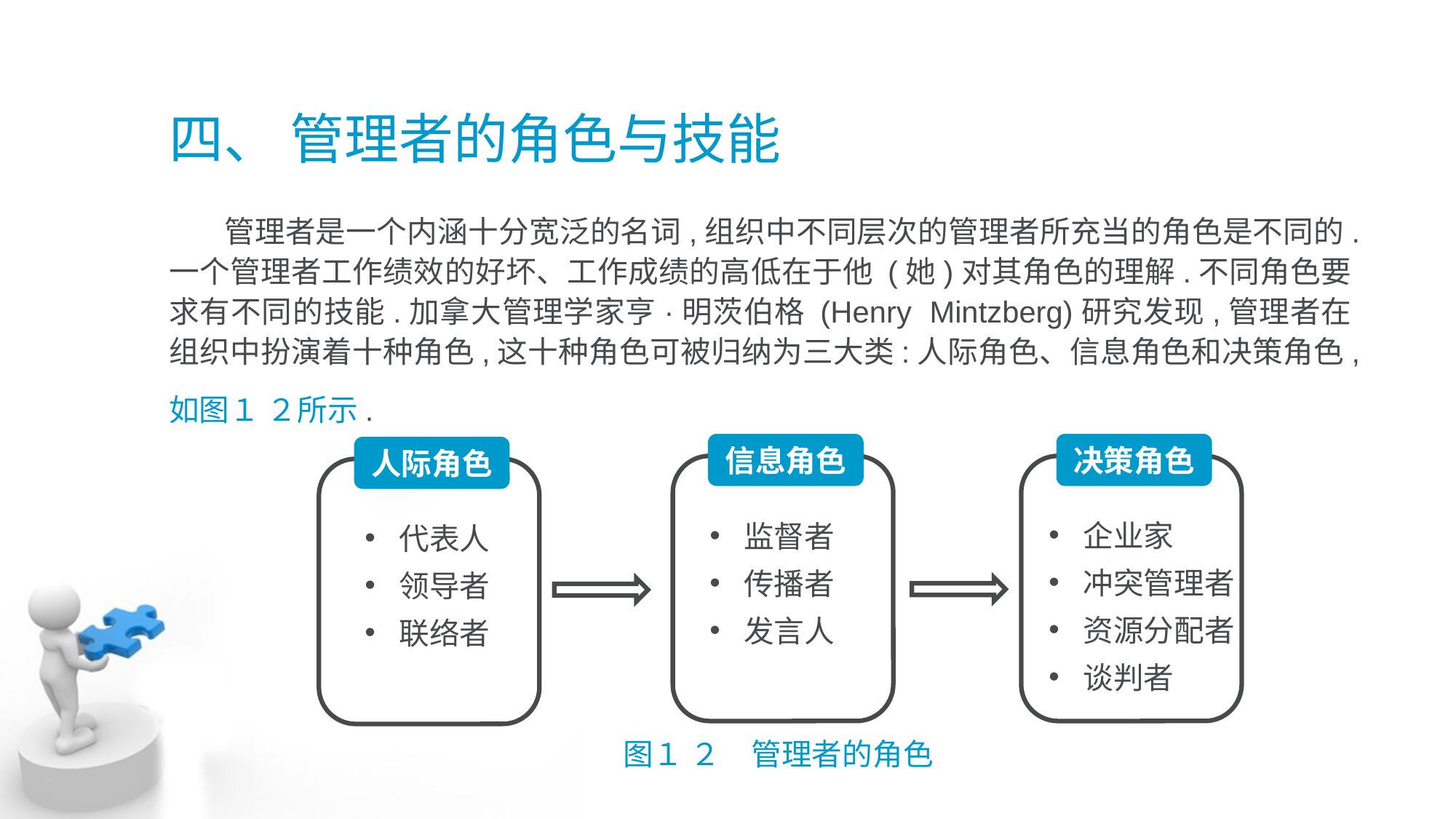

# 四、 管理者的角色与技能
       管理者是一个内涵十分宽泛的名词,组织中不同层次的管理者所充当的角色是不同的.一个管理者工作绩效的好坏、工作成绩的高低在于他 (她)对其角色的理解.不同角色要求有不同的技能.加拿大管理学家亨·明茨伯格 (Henry  Mintzberg)研究发现,管理者在组织中扮演着十种角色,这十种角色可被归纳为三大类:人际角色、信息角色和决策角色,
如图１ ２所示.
信息角色

监督者
传播者
发言人
决策角色

企业家
冲突管理者
资源分配者
谈判者
人际角色

代表人
领导者
联络者

图１ ２　管理者的角色